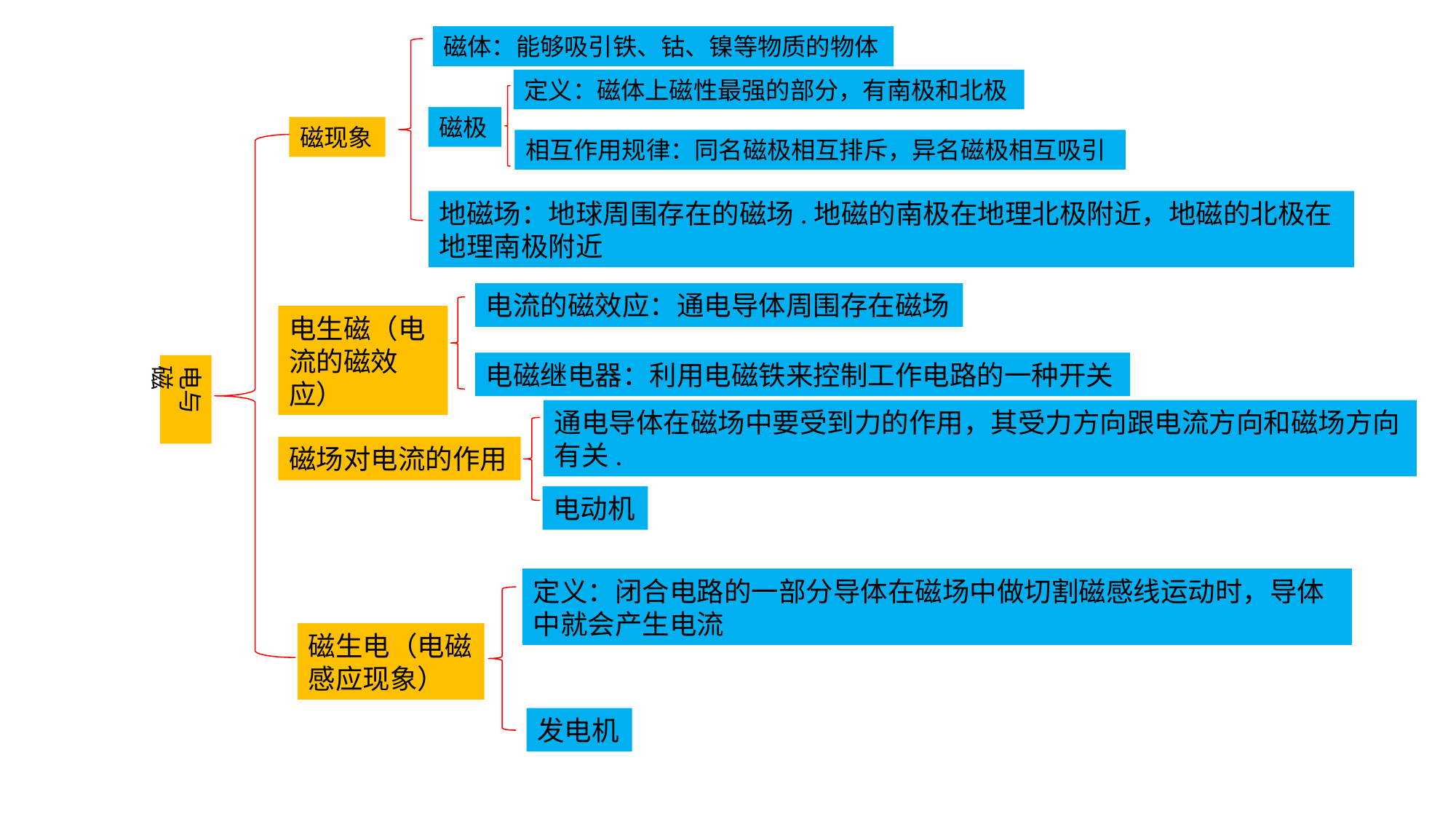

磁体：能够吸引铁、钴、镍等物质的物体

定义：磁体上磁性最强的部分，有南极和北极

磁极
磁现象
相互作用规律：同名磁极相互排斥，异名磁极相互吸引

地磁场：地球周围存在的磁场.地磁的南极在地理北极附近，地磁的北极在地理南极附近
电流的磁效应：通电导体周围存在磁场

电生磁（电
流的磁效应）
电磁继电器：利用电磁铁来控制工作电路的一种开关
电与磁
通电导体在磁场中要受到力的作用，其受力方向跟电流方向和磁场方向有关.

磁场对电流的作用
电动机
定义：闭合电路的一部分导体在磁场中做切割磁感线运动时，导体中就会产生电流

磁生电（电磁感应现象）
发电机